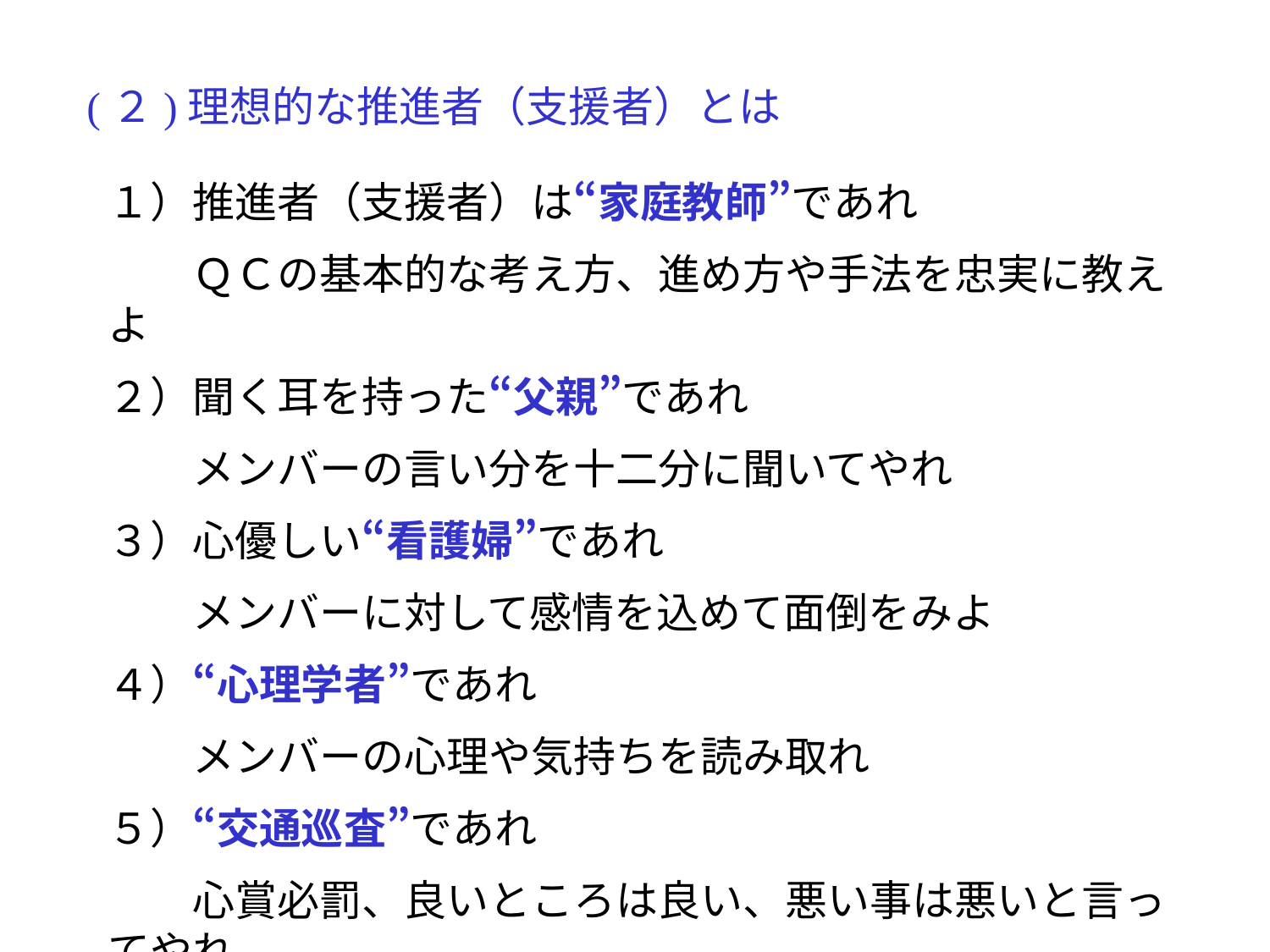

(２)理想的な推進者（支援者）とは
１）推進者（支援者）は“家庭教師”であれ
　　ＱＣの基本的な考え方、進め方や手法を忠実に教えよ
２）聞く耳を持った“父親”であれ
　　メンバーの言い分を十二分に聞いてやれ
３）心優しい“看護婦”であれ
　　メンバーに対して感情を込めて面倒をみよ
４）“心理学者”であれ
　　メンバーの心理や気持ちを読み取れ
５）“交通巡査”であれ
　　心賞必罰、良いところは良い、悪い事は悪いと言ってやれ